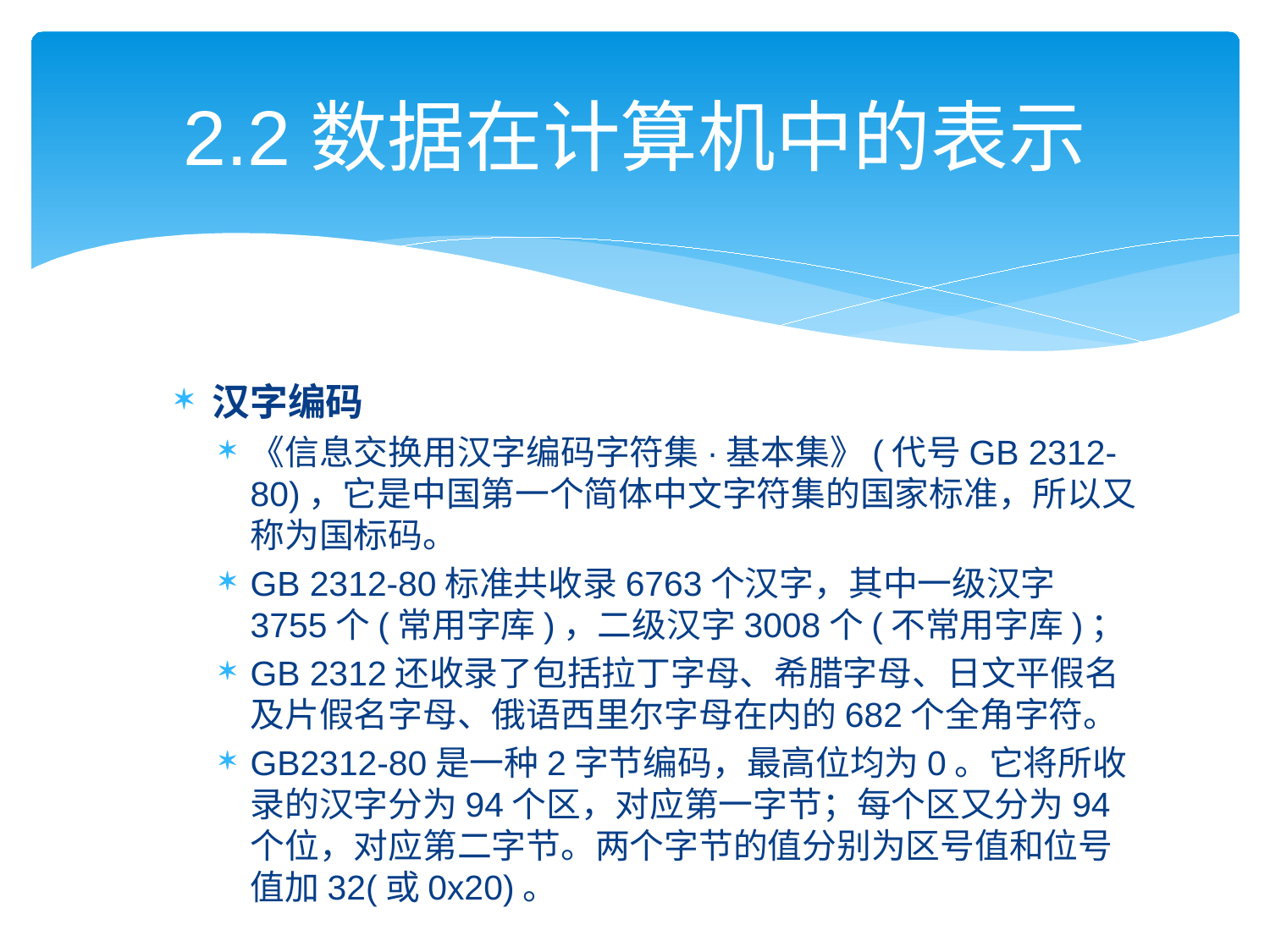

# 2.2数据在计算机中的表示
汉字编码
《信息交换用汉字编码字符集·基本集》(代号GB 2312-80)，它是中国第一个简体中文字符集的国家标准，所以又称为国标码。
GB 2312-80标准共收录6763个汉字，其中一级汉字3755个(常用字库)，二级汉字3008个(不常用字库)；
GB 2312还收录了包括拉丁字母、希腊字母、日文平假名及片假名字母、俄语西里尔字母在内的682个全角字符。
GB2312-80是一种2字节编码，最高位均为0。它将所收录的汉字分为94个区，对应第一字节；每个区又分为94个位，对应第二字节。两个字节的值分别为区号值和位号值加32(或0x20)。